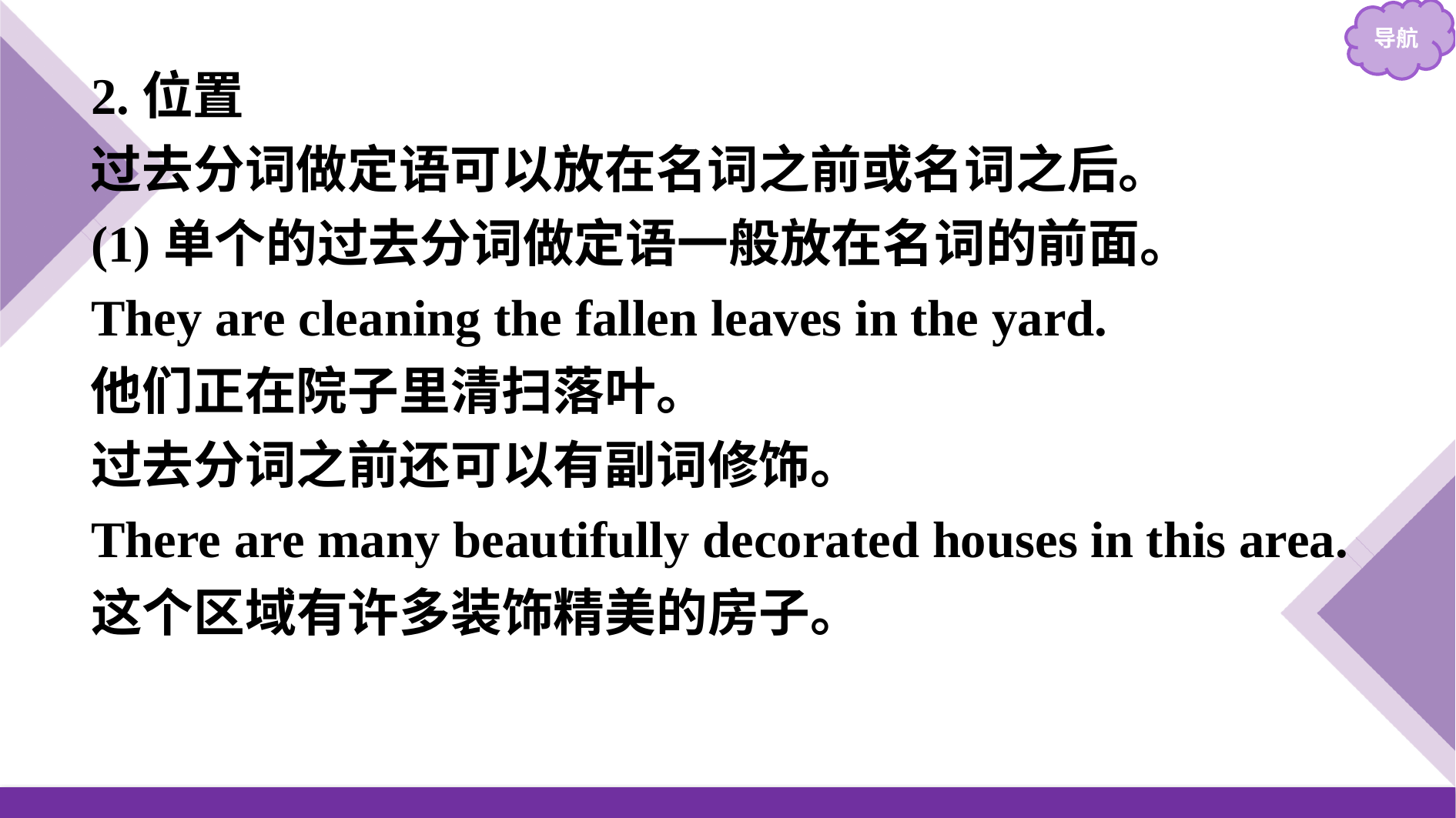

2.位置
过去分词做定语可以放在名词之前或名词之后。
(1)单个的过去分词做定语一般放在名词的前面。
They are cleaning the fallen leaves in the yard.
他们正在院子里清扫落叶。
过去分词之前还可以有副词修饰。
There are many beautifully decorated houses in this area.
这个区域有许多装饰精美的房子。